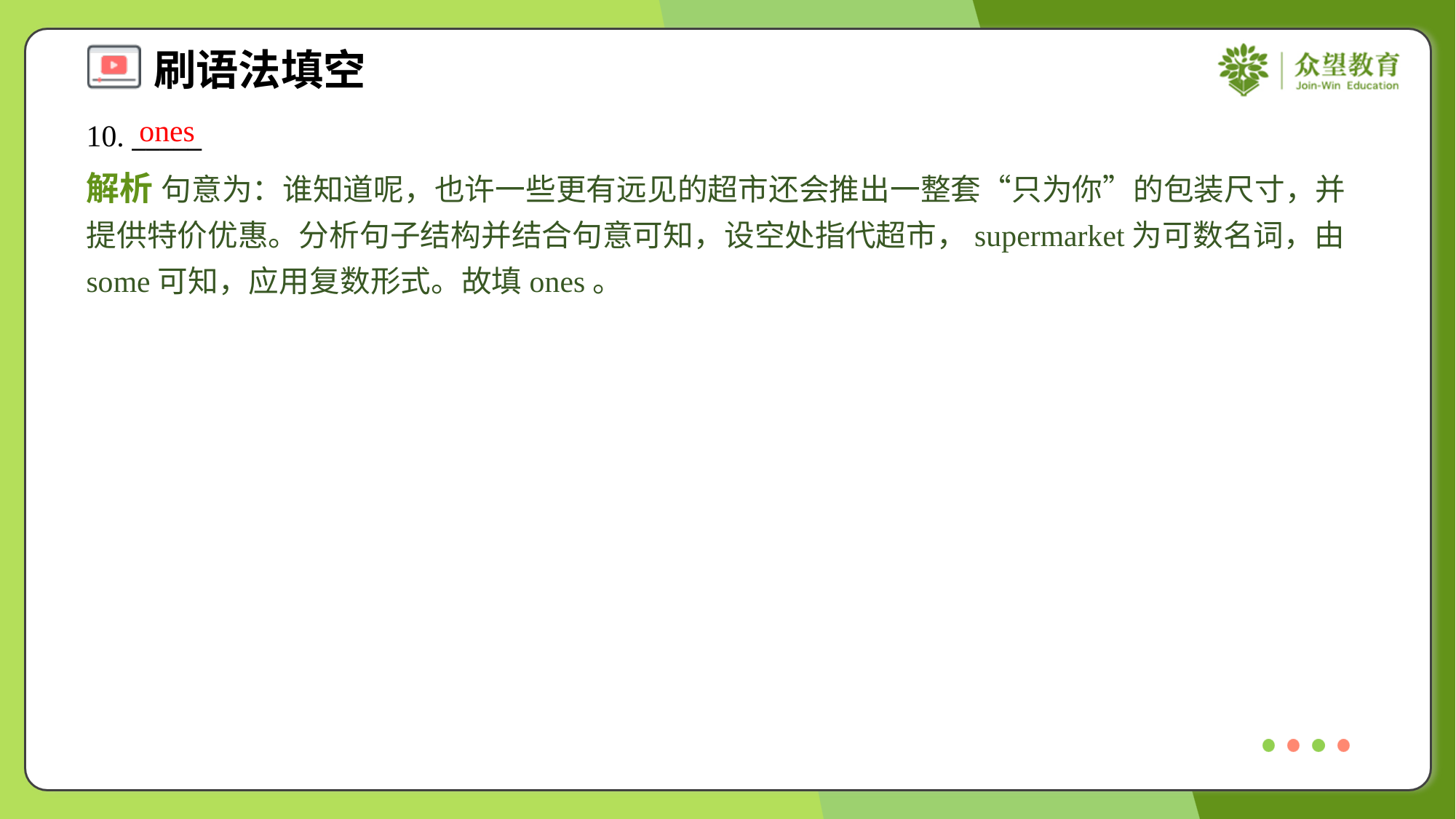

ones
10. _____
解析 句意为：谁知道呢，也许一些更有远见的超市还会推出一整套“只为你”的包装尺寸，并提供特价优惠。分析句子结构并结合句意可知，设空处指代超市，supermarket为可数名词，由some可知，应用复数形式。故填ones。